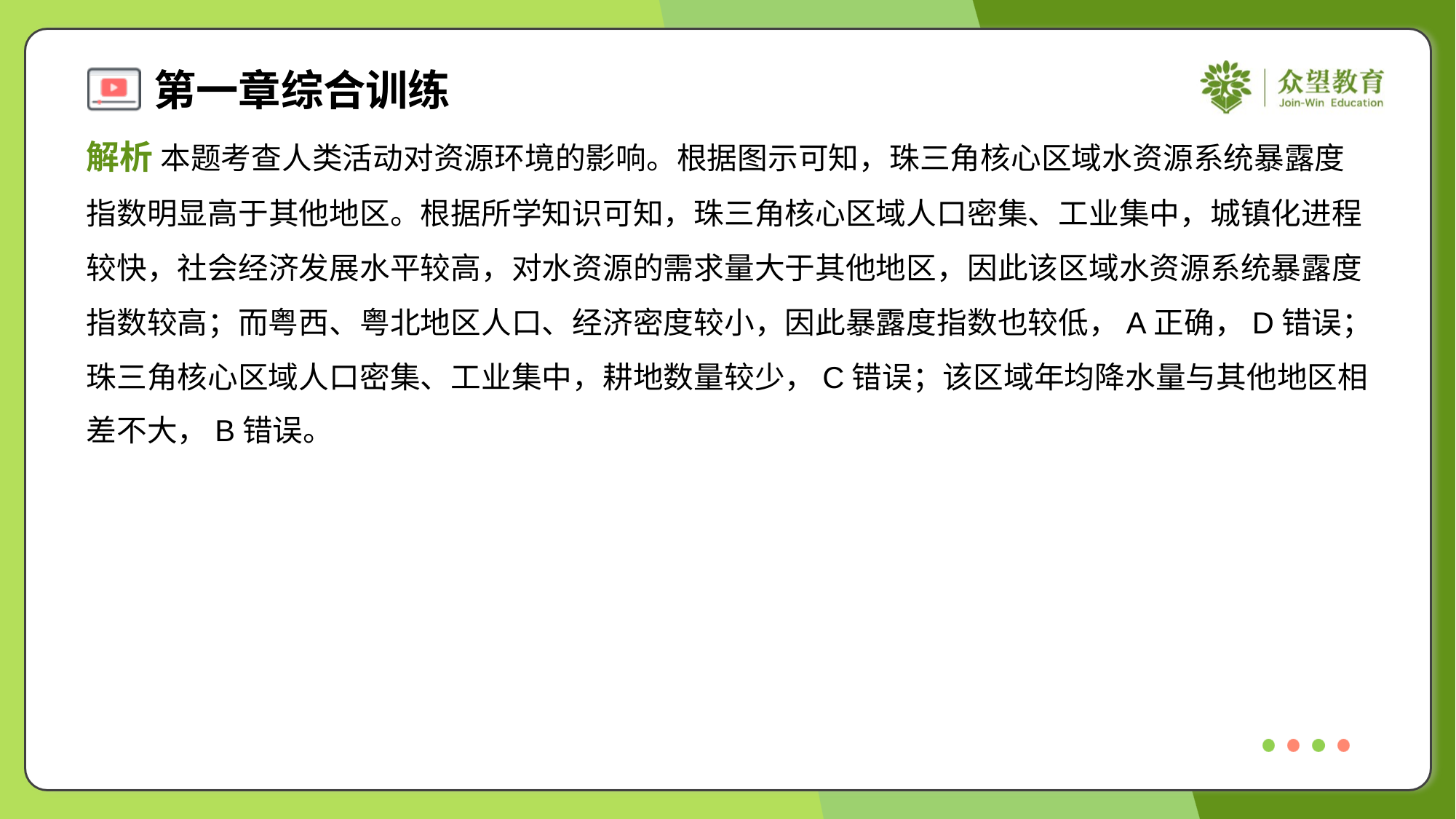

解析 本题考查人类活动对资源环境的影响。根据图示可知，珠三角核心区域水资源系统暴露度
指数明显高于其他地区。根据所学知识可知，珠三角核心区域人口密集、工业集中，城镇化进程
较快，社会经济发展水平较高，对水资源的需求量大于其他地区，因此该区域水资源系统暴露度
指数较高；而粤西、粤北地区人口、经济密度较小，因此暴露度指数也较低，A正确，D错误；
珠三角核心区域人口密集、工业集中，耕地数量较少，C错误；该区域年均降水量与其他地区相
差不大，B错误。